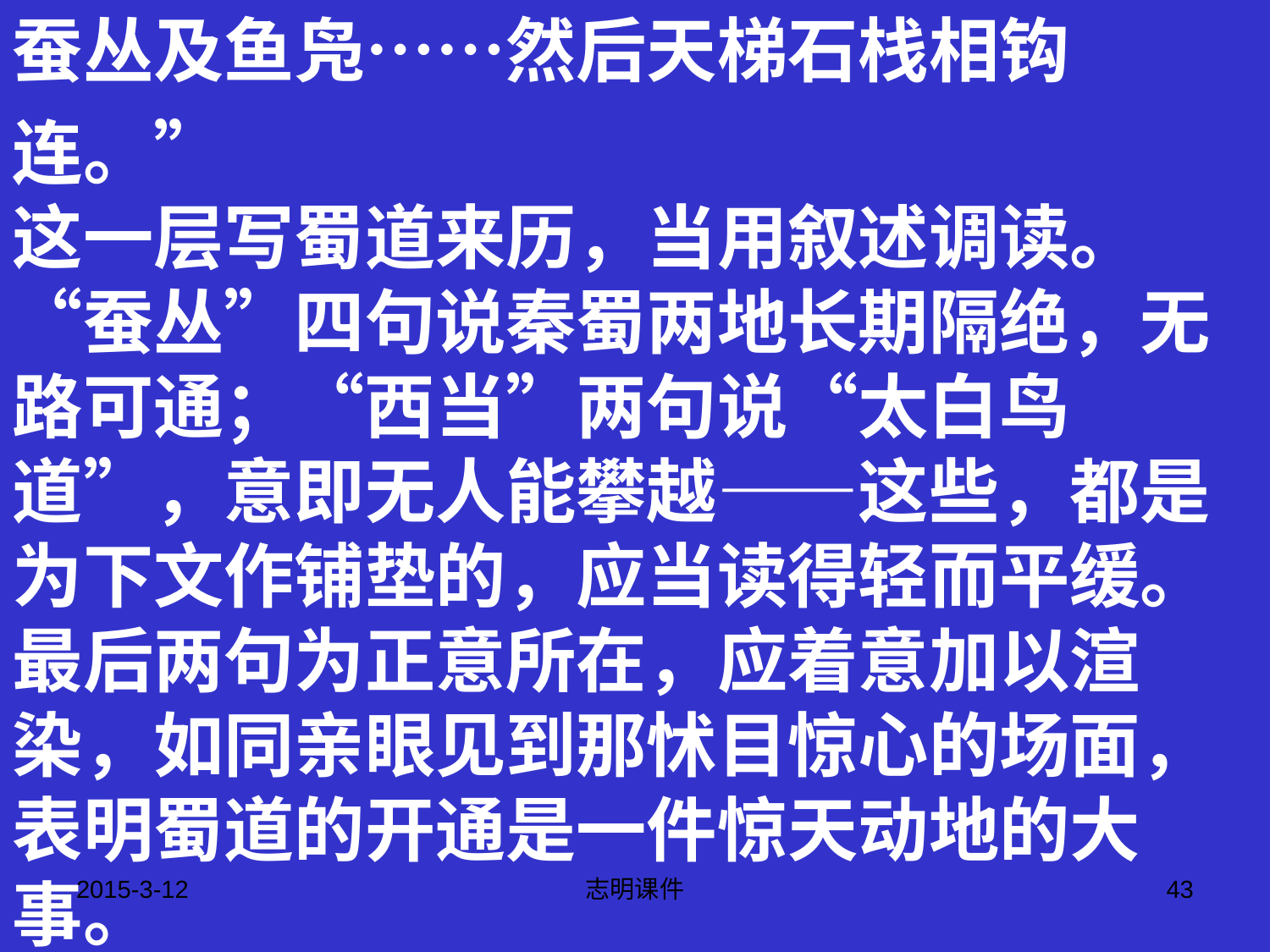

蚕丛及鱼凫……然后天梯石栈相钩连。”
这一层写蜀道来历，当用叙述调读。“蚕丛”四句说秦蜀两地长期隔绝，无路可通；“西当”两句说“太白鸟道”，意即无人能攀越——这些，都是为下文作铺垫的，应当读得轻而平缓。最后两句为正意所在，应着意加以渲染，如同亲眼见到那怵目惊心的场面，表明蜀道的开通是一件惊天动地的大事。

2015-3-12
志明课件
43